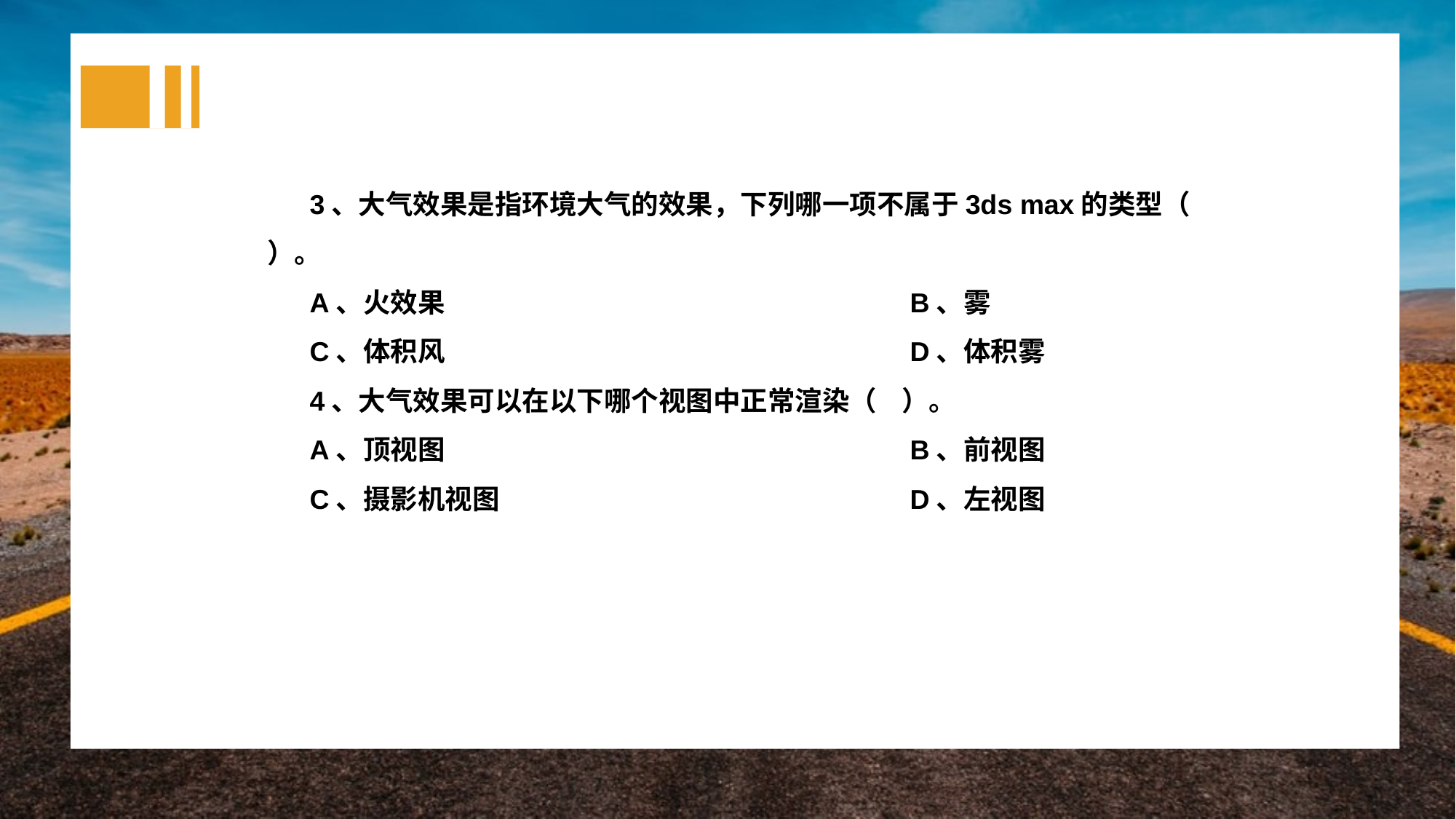

3、大气效果是指环境大气的效果，下列哪一项不属于3ds max的类型（    ）。
A、火效果					B、雾
C、体积风					D、体积雾
4、大气效果可以在以下哪个视图中正常渲染（    ）。
A、顶视图					B、前视图
C、摄影机视图				D、左视图